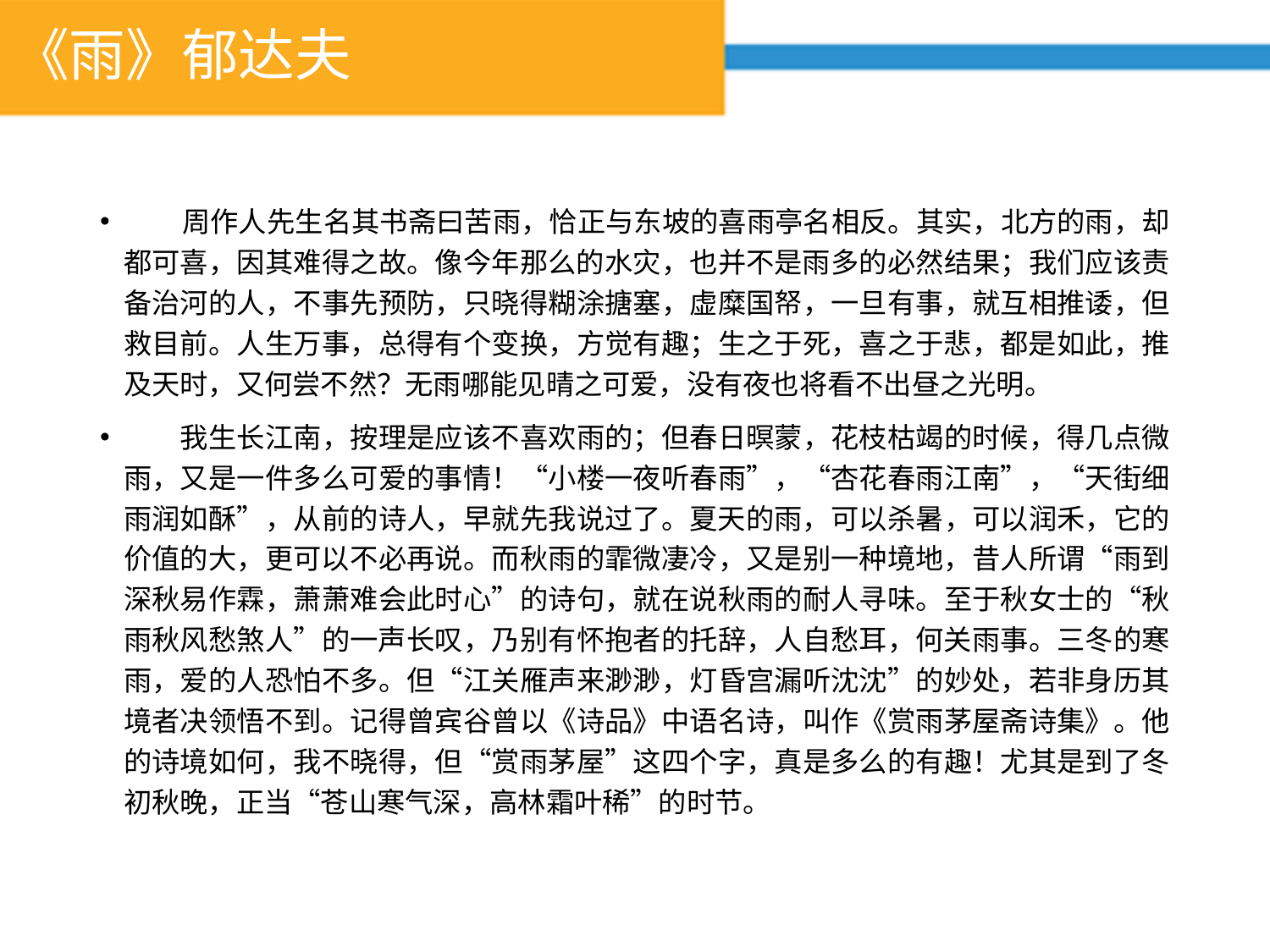

# 《雨》郁达夫
        周作人先生名其书斋曰苦雨，恰正与东坡的喜雨亭名相反。其实，北方的雨，却都可喜，因其难得之故。像今年那么的水灾，也并不是雨多的必然结果；我们应该责备治河的人，不事先预防，只晓得糊涂搪塞，虚糜国帑，一旦有事，就互相推诿，但救目前。人生万事，总得有个变换，方觉有趣；生之于死，喜之于悲，都是如此，推及天时，又何尝不然？无雨哪能见晴之可爱，没有夜也将看不出昼之光明。
　　我生长江南，按理是应该不喜欢雨的；但春日暝蒙，花枝枯竭的时候，得几点微雨，又是一件多么可爱的事情！“小楼一夜听春雨”，“杏花春雨江南”，“天街细雨润如酥”，从前的诗人，早就先我说过了。夏天的雨，可以杀暑，可以润禾，它的价值的大，更可以不必再说。而秋雨的霏微凄冷，又是别一种境地，昔人所谓“雨到深秋易作霖，萧萧难会此时心”的诗句，就在说秋雨的耐人寻味。至于秋女士的“秋雨秋风愁煞人”的一声长叹，乃别有怀抱者的托辞，人自愁耳，何关雨事。三冬的寒雨，爱的人恐怕不多。但“江关雁声来渺渺，灯昏宫漏听沈沈”的妙处，若非身历其境者决领悟不到。记得曾宾谷曾以《诗品》中语名诗，叫作《赏雨茅屋斋诗集》。他的诗境如何，我不晓得，但“赏雨茅屋”这四个字，真是多么的有趣！尤其是到了冬初秋晚，正当“苍山寒气深，高林霜叶稀”的时节。